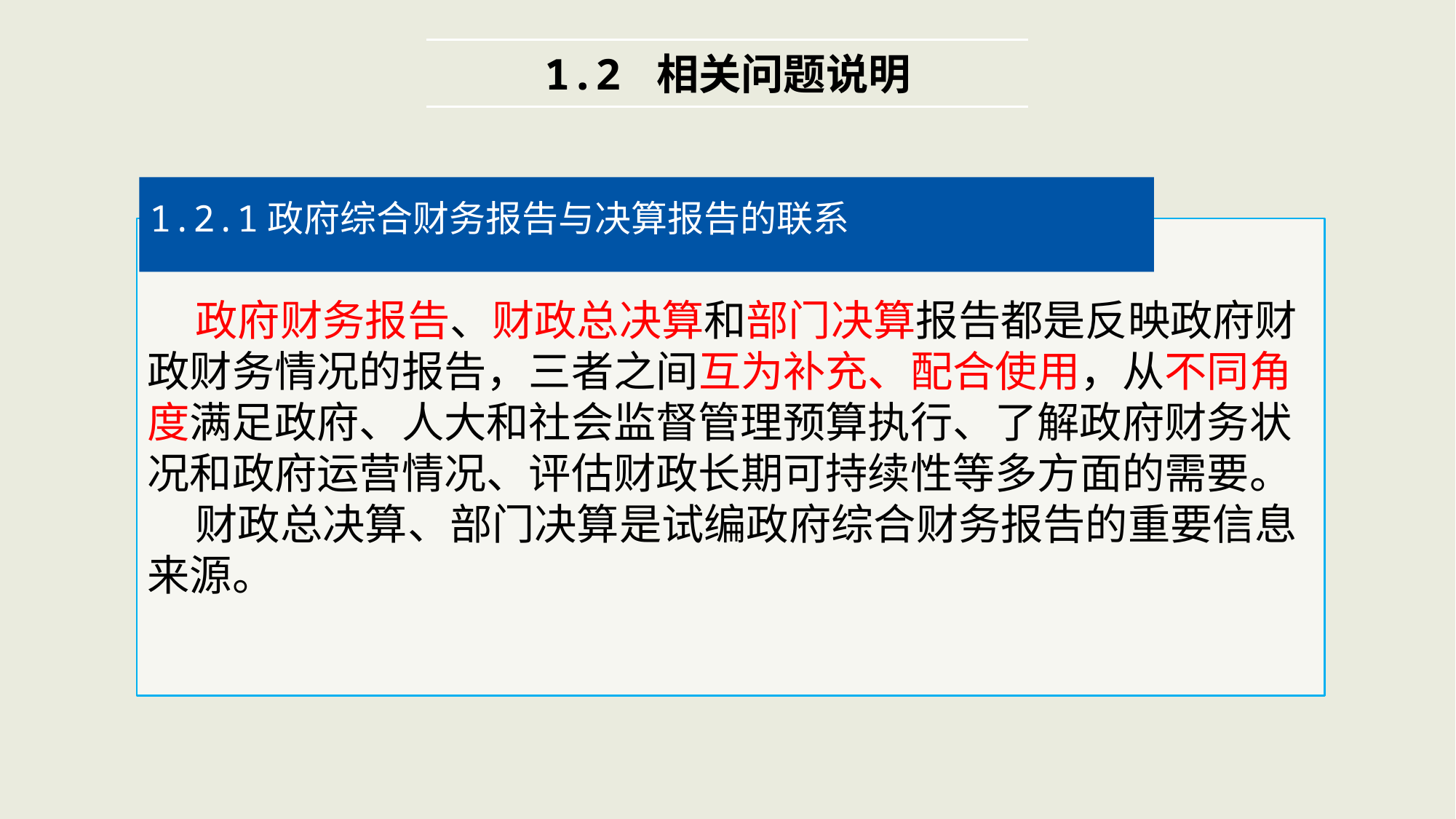

1.2 相关问题说明

1.2.1政府综合财务报告与决算报告的联系

    政府财务报告、财政总决算和部门决算报告都是反映政府财政财务情况的报告，三者之间互为补充、配合使用，从不同角度满足政府、人大和社会监督管理预算执行、了解政府财务状况和政府运营情况、评估财政长期可持续性等多方面的需要。
    财政总决算、部门决算是试编政府综合财务报告的重要信息来源。

18